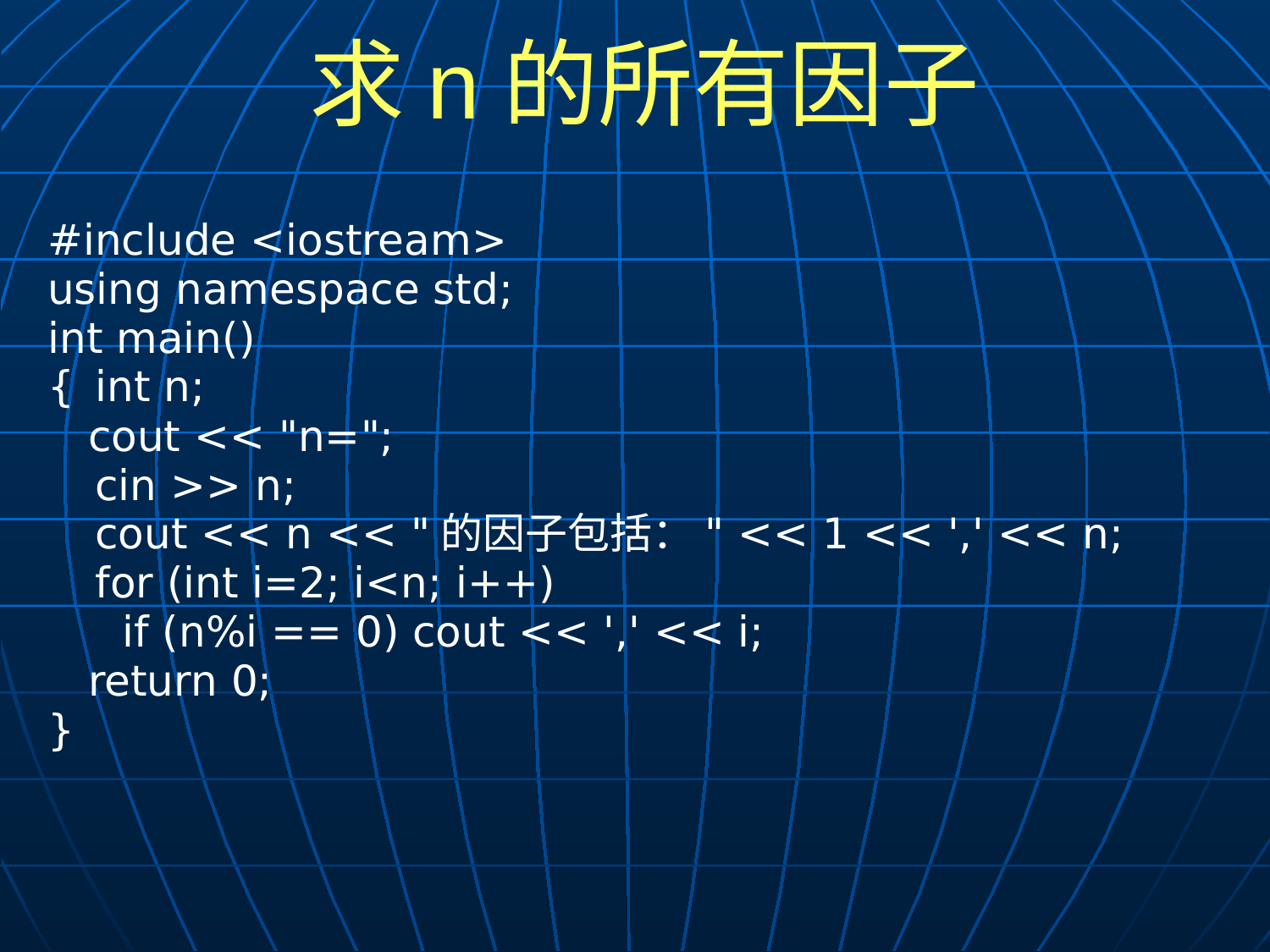

# 求n的所有因子
#include <iostream>
using namespace std;
int main()
{	int n;
   cout << "n=";
	cin >> n;
	cout << n << "的因子包括：" << 1 << ',' << n;
	for (int i=2; i<n; i++)
	  if (n%i == 0) cout << ',' << i;
   return 0;
}